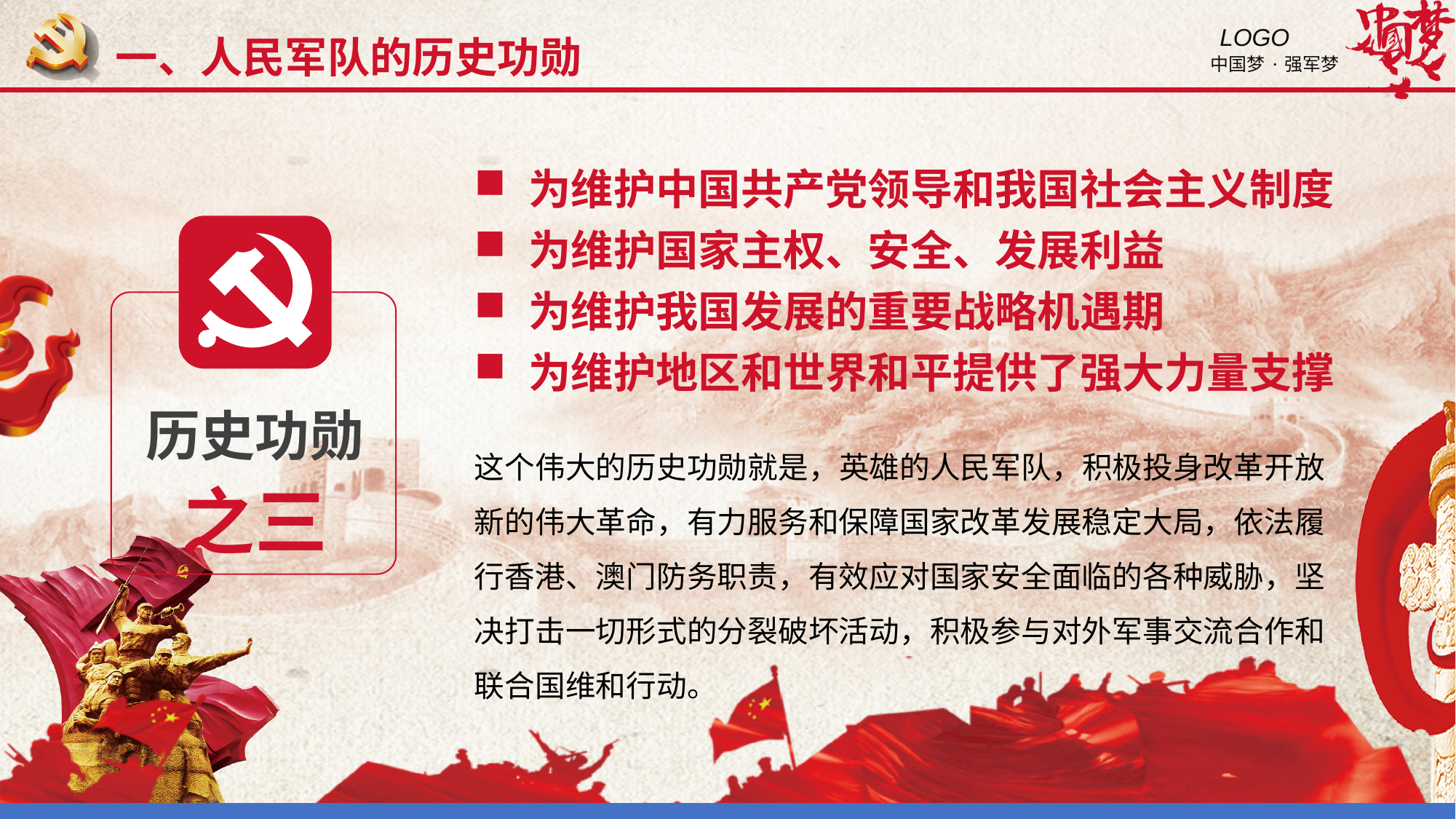

为维护中国共产党领导和我国社会主义制度
为维护国家主权、安全、发展利益
为维护我国发展的重要战略机遇期
为维护地区和世界和平提供了强大力量支撑

历史功勋之三
这个伟大的历史功勋就是，英雄的人民军队，积极投身改革开放新的伟大革命，有力服务和保障国家改革发展稳定大局，依法履行香港、澳门防务职责，有效应对国家安全面临的各种威胁，坚决打击一切形式的分裂破坏活动，积极参与对外军事交流合作和联合国维和行动。